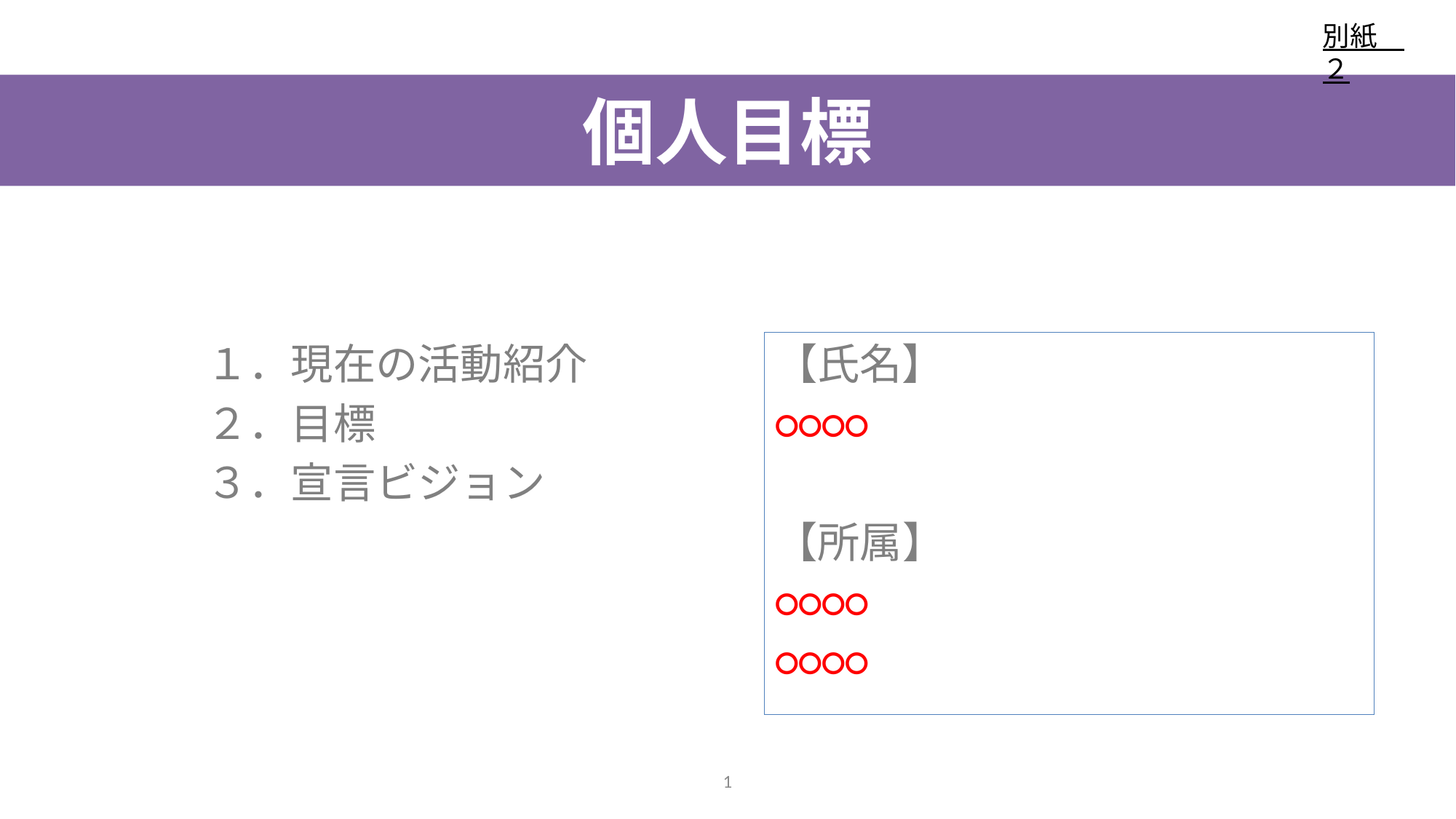

別紙　２
# 個人目標
１．現在の活動紹介
２．目標
３．宣言ビジョン
【氏名】
○○○○

【所属】
○○○○
○○○○
1